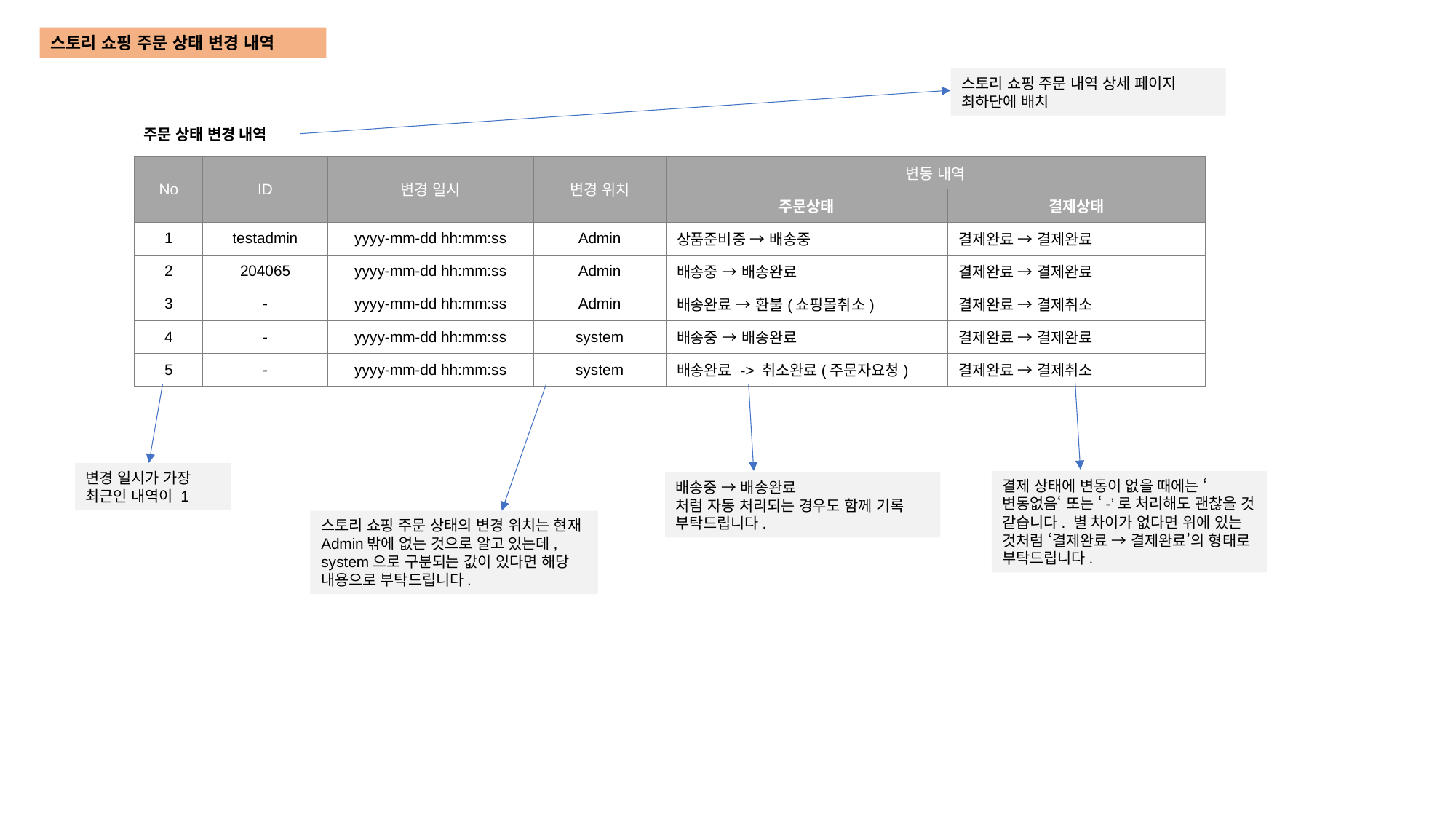

스토리 쇼핑 주문 상태 변경 내역
스토리 쇼핑 주문 내역 상세 페이지 최하단에 배치
주문 상태 변경 내역
| No | ID | 변경 일시 | 변경 위치 | 변동 내역 |  |
| --- | --- | --- | --- | --- | --- |
|  |  |  |  | 주문상태 | 결제상태 |
| 1 | testadmin | yyyy-mm-dd hh:mm:ss | Admin | 상품준비중 → 배송중 | 결제완료 → 결제완료 |
| 2 | 204065 | yyyy-mm-dd hh:mm:ss | Admin | 배송중 → 배송완료 | 결제완료 → 결제완료 |
| 3 | - | yyyy-mm-dd hh:mm:ss | Admin | 배송완료 → 환불(쇼핑몰취소) | 결제완료 → 결제취소 |
| 4 | - | yyyy-mm-dd hh:mm:ss | system | 배송중 → 배송완료 | 결제완료 → 결제완료 |
| 5 | - | yyyy-mm-dd hh:mm:ss | system | 배송완료 -> 취소완료(주문자요청) | 결제완료 → 결제취소 |
변경 일시가 가장 최근인 내역이 1
결제 상태에 변동이 없을 때에는 ‘변동없음‘ 또는 ‘-’로 처리해도 괜찮을 것 같습니다. 별 차이가 없다면 위에 있는 것처럼 ‘결제완료 → 결제완료’의 형태로 부탁드립니다.
배송중 → 배송완료
처럼 자동 처리되는 경우도 함께 기록 부탁드립니다.
스토리 쇼핑 주문 상태의 변경 위치는 현재 Admin밖에 없는 것으로 알고 있는데, system으로 구분되는 값이 있다면 해당 내용으로 부탁드립니다.